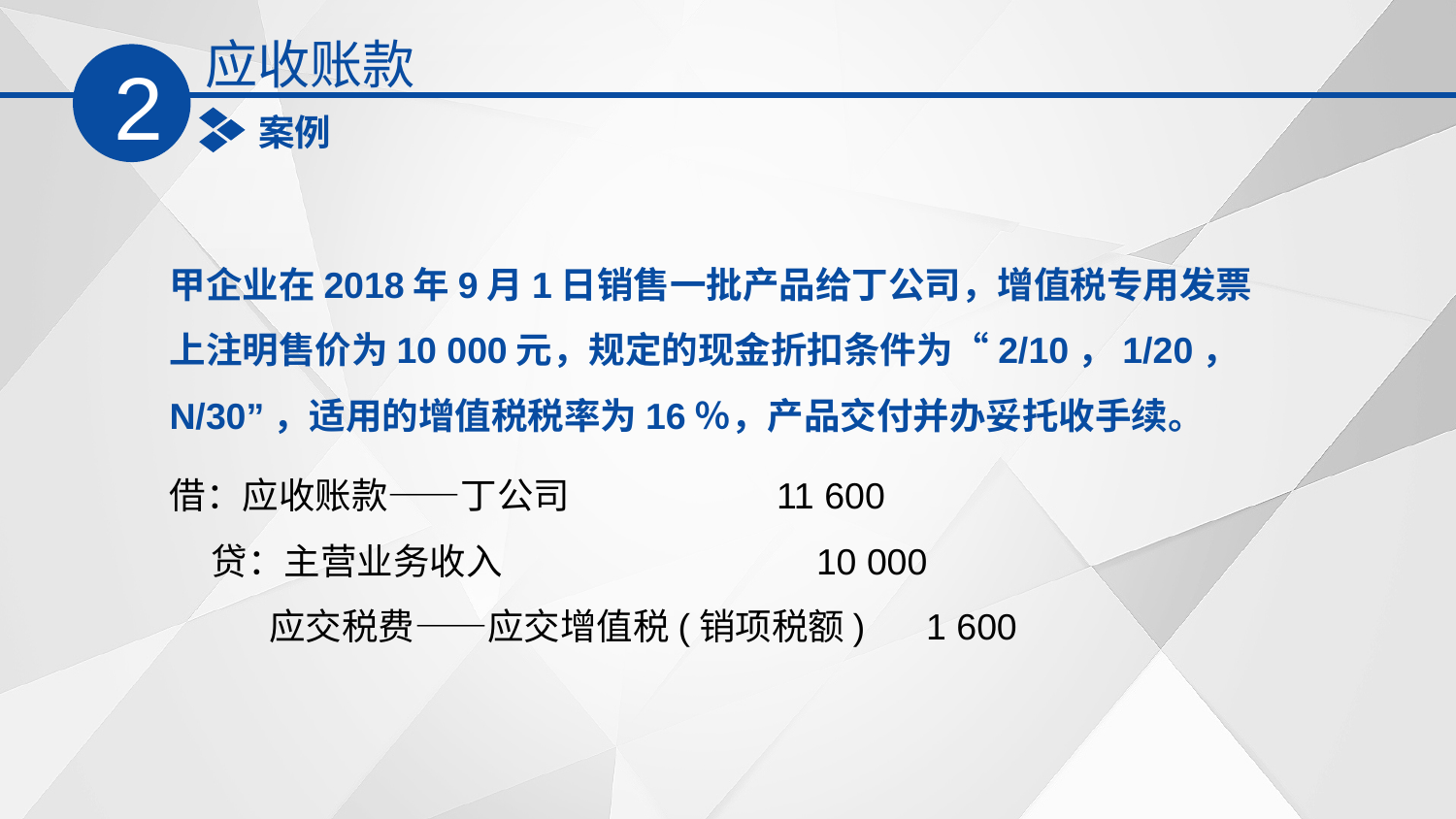

应收账款
2

案例

甲企业在2018年9月1日销售一批产品给丁公司，增值税专用发票上注明售价为10 000元，规定的现金折扣条件为“2/10，1/20，N/30”，适用的增值税税率为16％，产品交付并办妥托收手续。
借：应收账款——丁公司                        11 600
    贷：主营业务收入                                     10 000
           应交税费——应交增值税(销项税额)      1 600